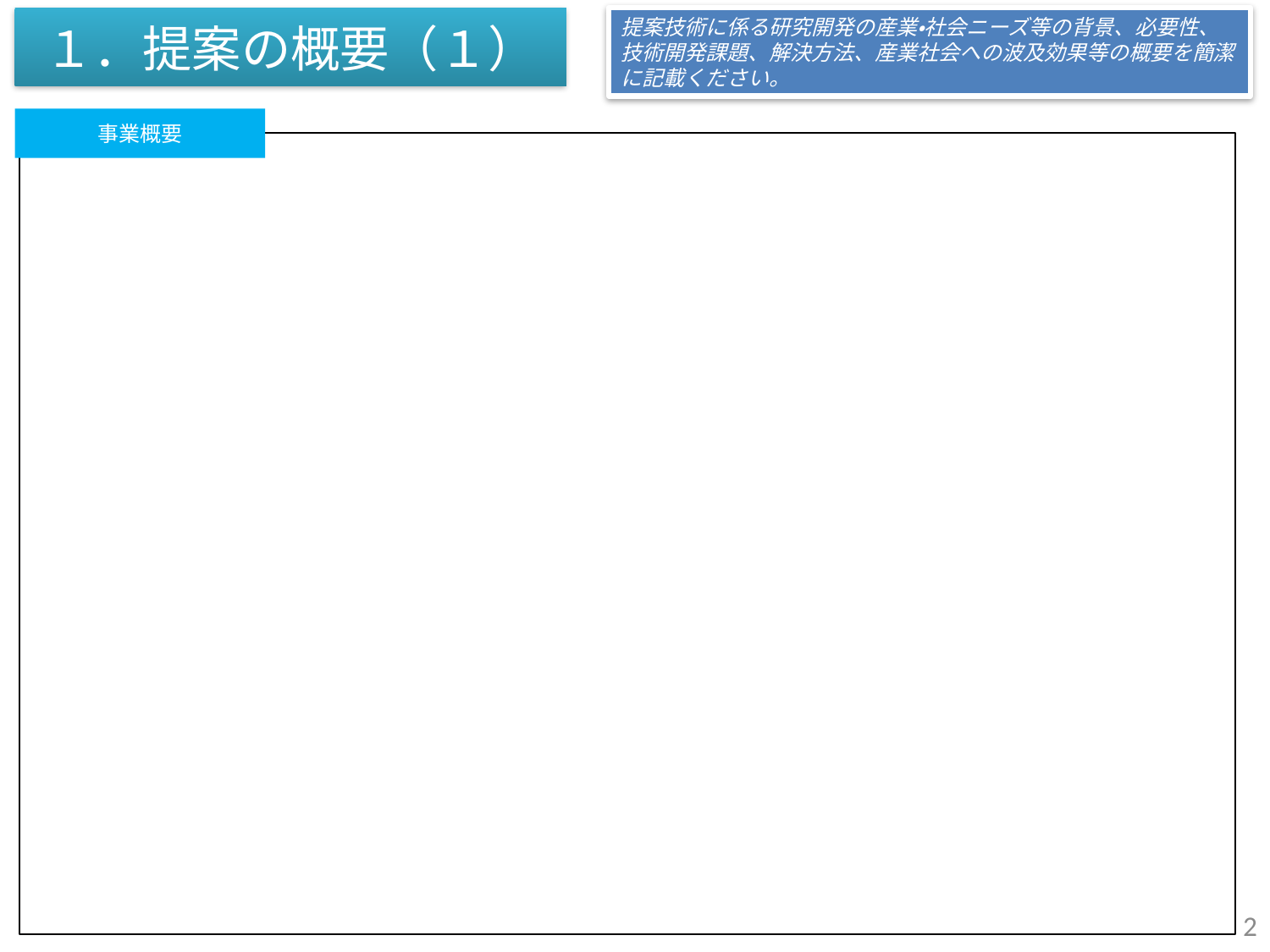

提案技術に係る研究開発の産業・社会ニーズ等の背景、必要性、技術開発課題、解決方法、産業社会への波及効果等の概要を簡潔に記載ください。
# １．提案の概要（１）
事業概要

2